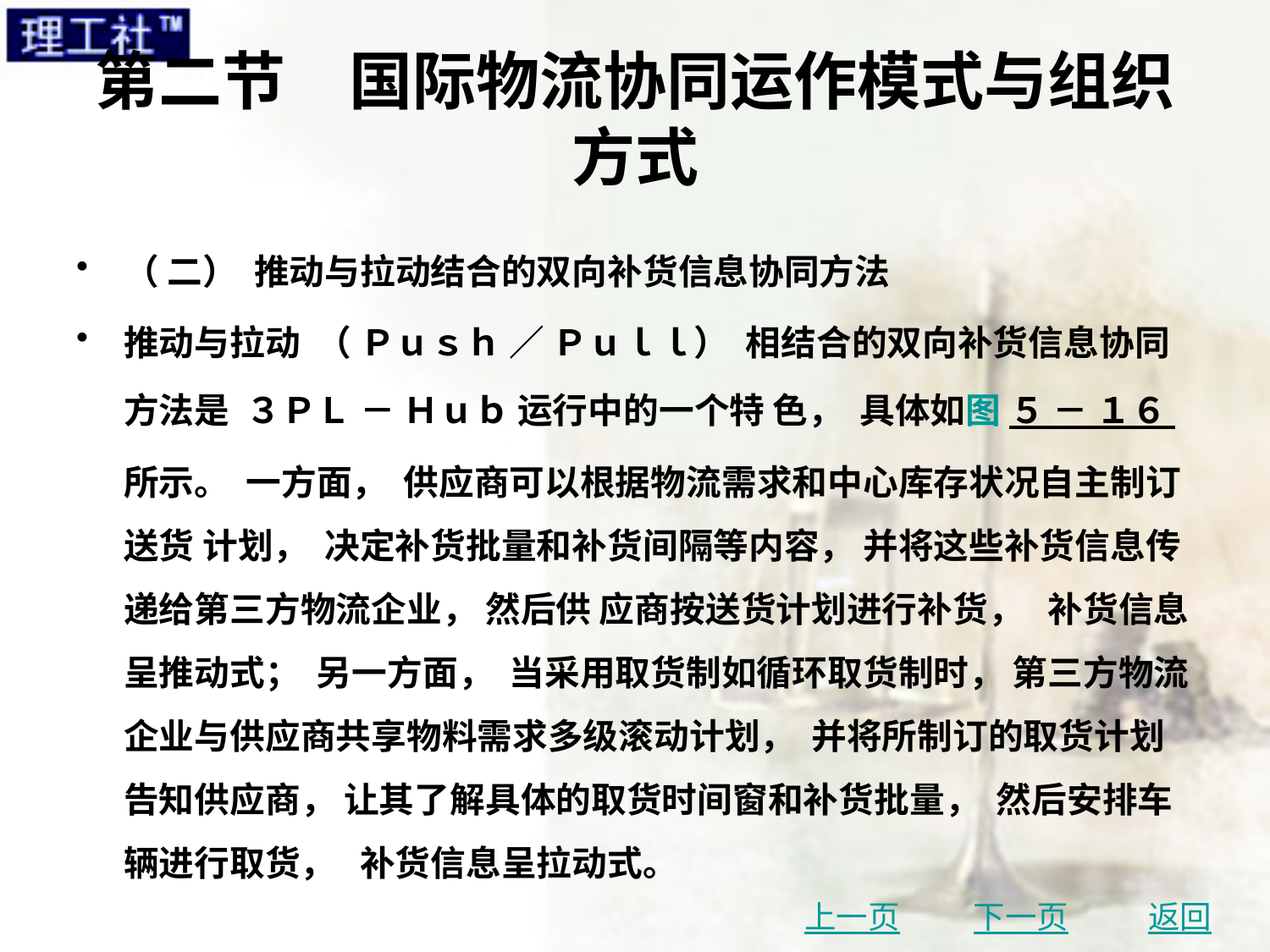

# 第二节　国际物流协同运作模式与组织方式
（ 二）  推动与拉动结合的双向补货信息协同方法
推动与拉动  （ Ｐｕｓｈ ／ Ｐｕｌｌ）  相结合的双向补货信息协同方法是  ３ＰＬ － Ｈｕｂ 运行中的一个特 色，  具体如图 ５ － １６ 所示。  一方面，  供应商可以根据物流需求和中心库存状况自主制订送货 计划，  决定补货批量和补货间隔等内容， 并将这些补货信息传递给第三方物流企业， 然后供 应商按送货计划进行补货，   补货信息呈推动式；  另一方面，  当采用取货制如循环取货制时， 第三方物流企业与供应商共享物料需求多级滚动计划，  并将所制订的取货计划告知供应商， 让其了解具体的取货时间窗和补货批量，  然后安排车辆进行取货，   补货信息呈拉动式。

上一页
下一页
返回